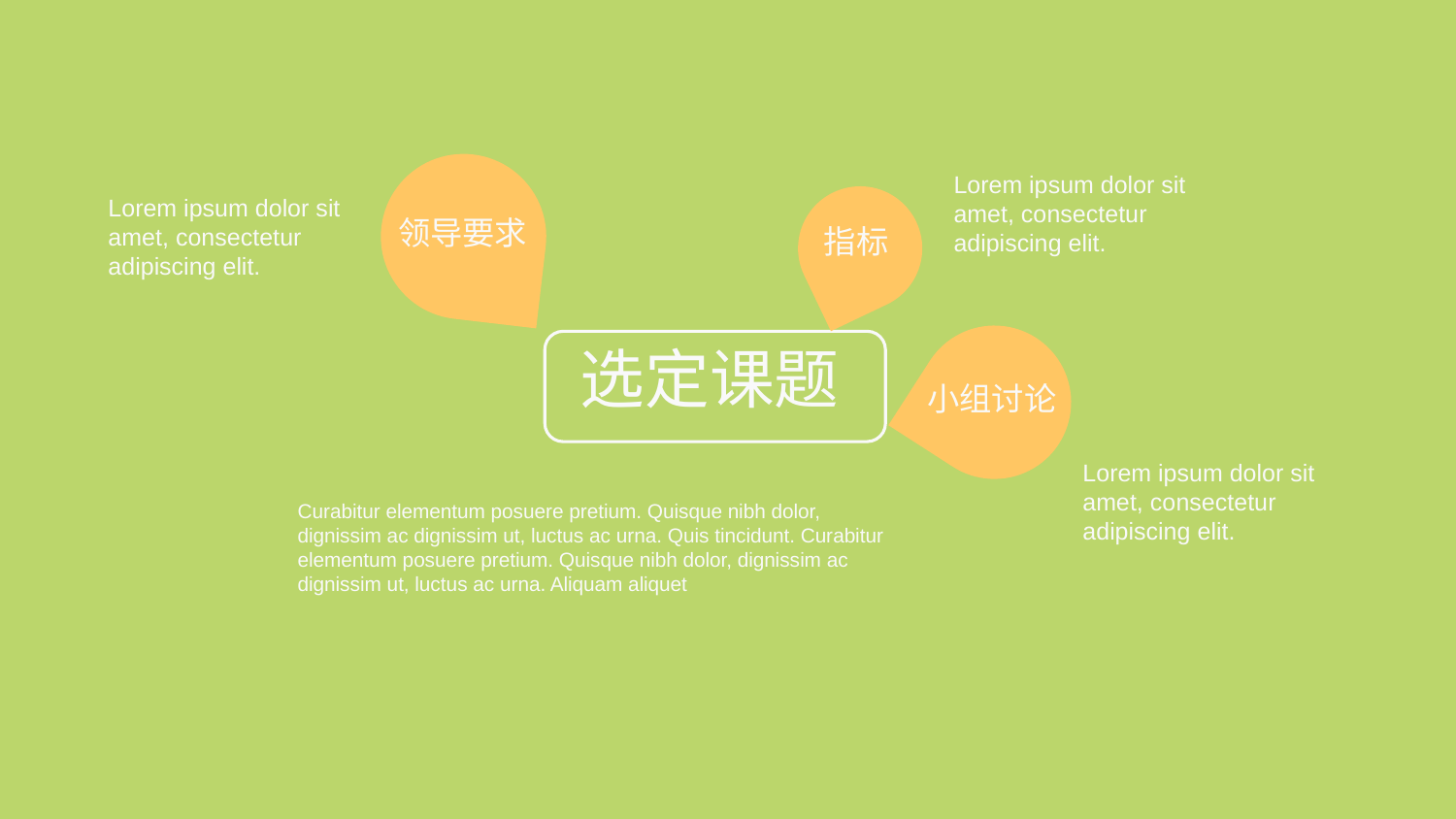

Lorem ipsum dolor sit amet, consectetur adipiscing elit.

Lorem ipsum dolor sit amet, consectetur adipiscing elit.
领导要求
指标

选定课题
小组讨论
Lorem ipsum dolor sit amet, consectetur adipiscing elit.
Curabitur elementum posuere pretium. Quisque nibh dolor, dignissim ac dignissim ut, luctus ac urna. Quis tincidunt. Curabitur elementum posuere pretium. Quisque nibh dolor, dignissim ac dignissim ut, luctus ac urna. Aliquam aliquet